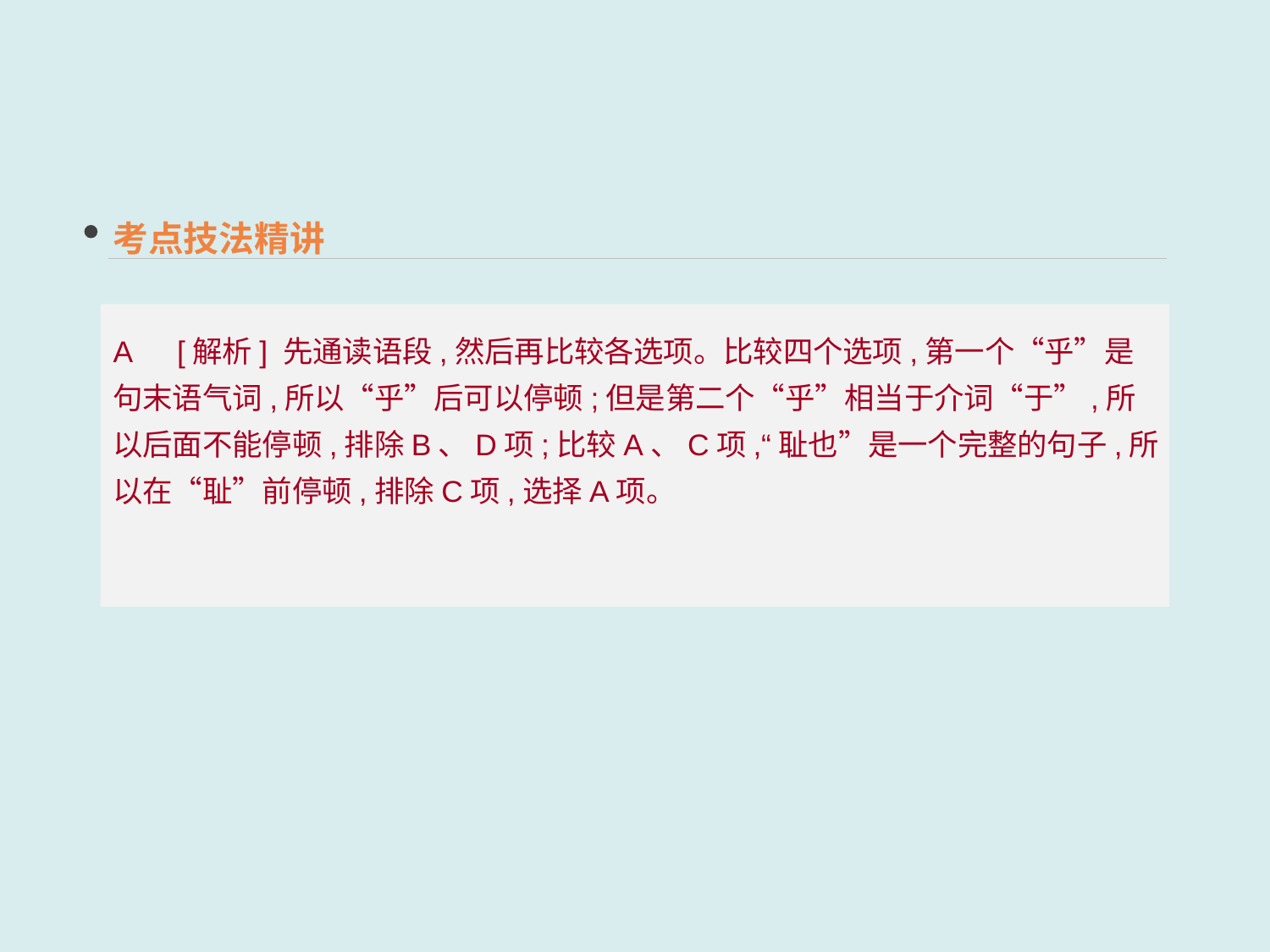

考点技法精讲

A　[解析] 先通读语段,然后再比较各选项。比较四个选项,第一个“乎”是句末语气词,所以“乎”后可以停顿;但是第二个“乎”相当于介词“于”,所以后面不能停顿,排除B、D项;比较A、C项,“耻也”是一个完整的句子,所以在“耻”前停顿,排除C项,选择A项。